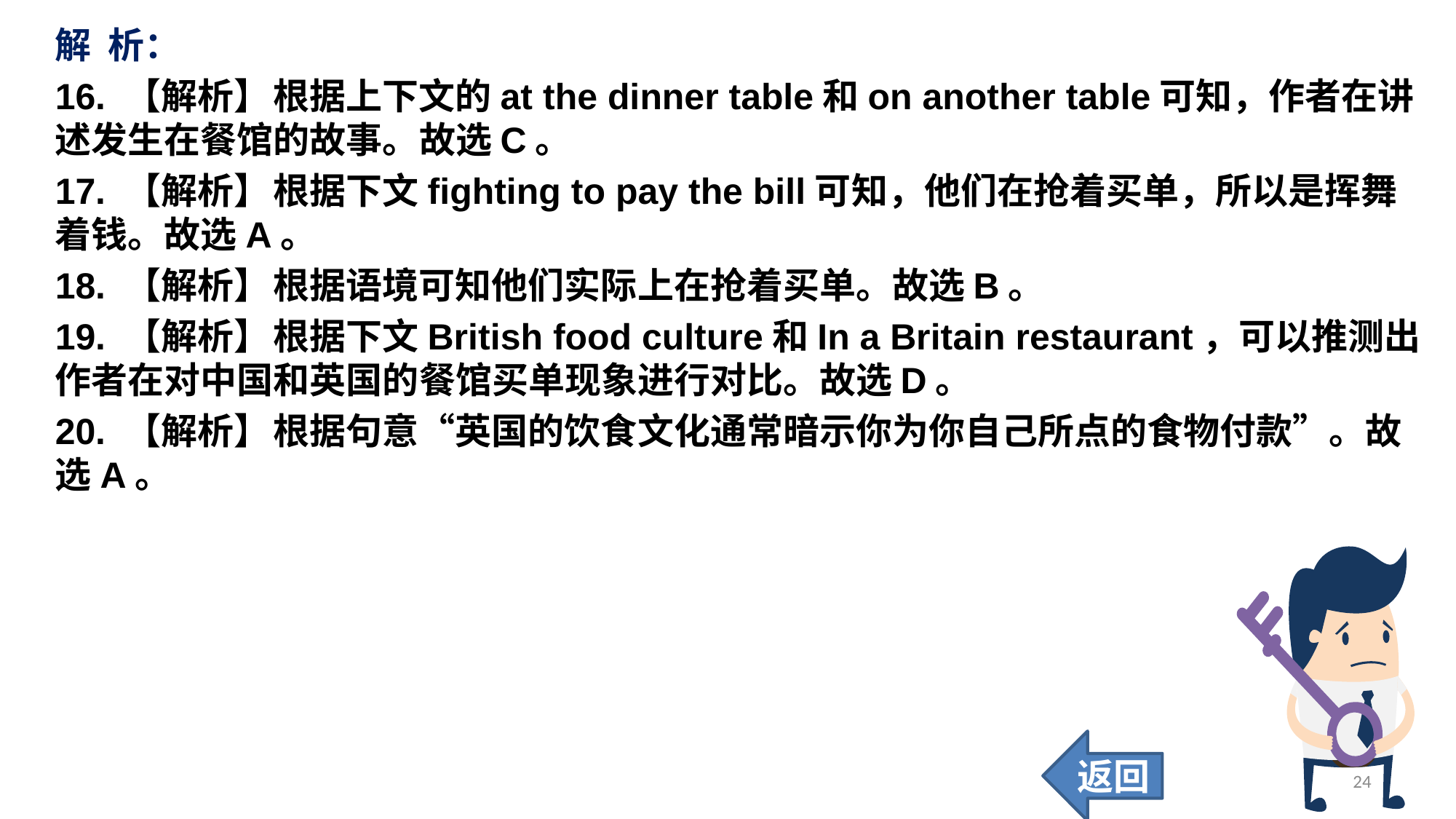

解  析：
16. 【解析】	根据上下文的at the dinner table和on another table可知，作者在讲述发生在餐馆的故事。故选C。
17. 【解析】	根据下文fighting to pay the bill可知，他们在抢着买单，所以是挥舞着钱。故选A。
18. 【解析】	根据语境可知他们实际上在抢着买单。故选B。
19. 【解析】	根据下文British food culture和In a Britain restaurant，可以推测出作者在对中国和英国的餐馆买单现象进行对比。故选D。
20. 【解析】	根据句意“英国的饮食文化通常暗示你为你自己所点的食物付款”。故选A。

返回
24